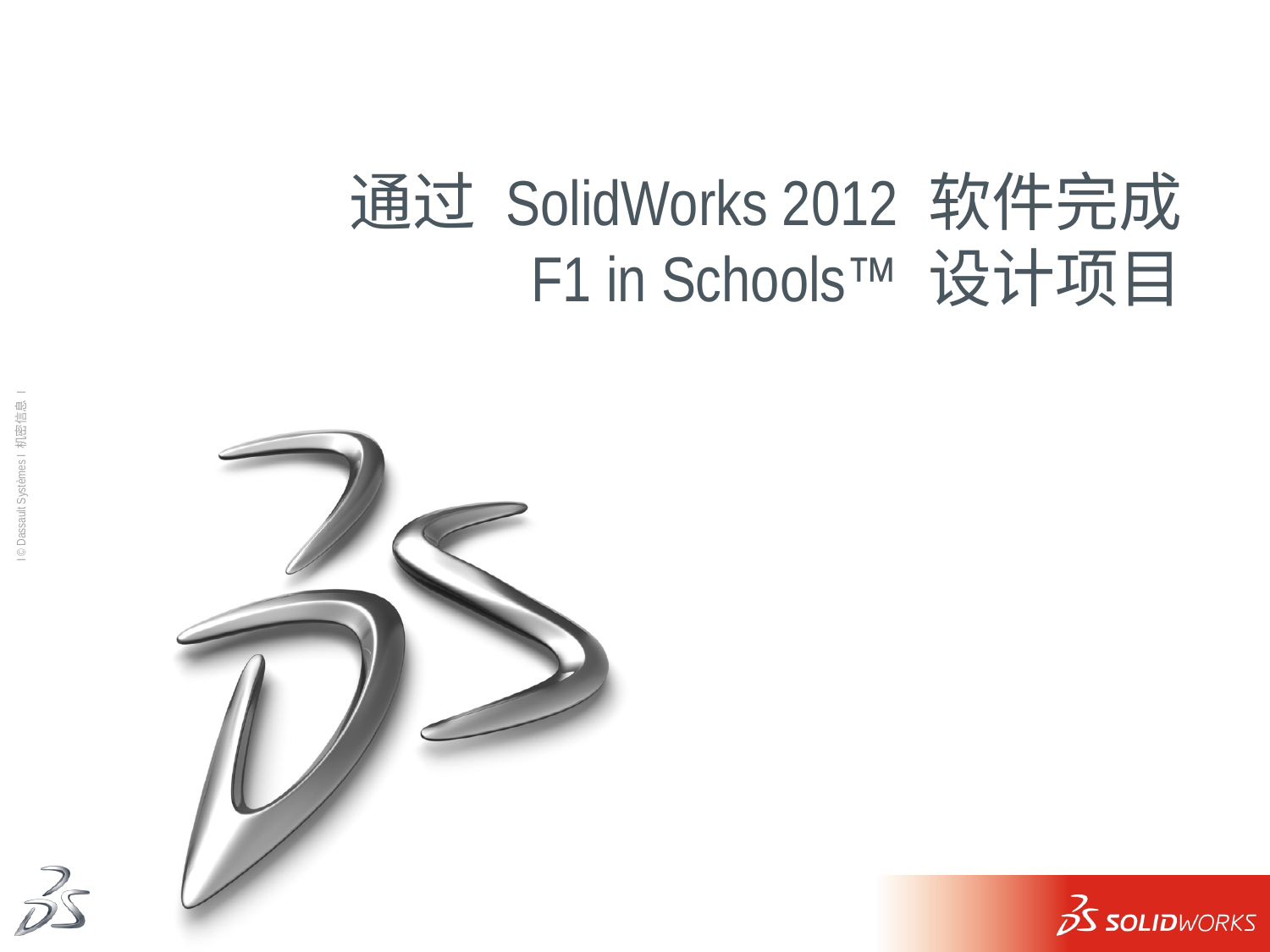

# 通过 SolidWorks 2012 软件完成 F1 in Schools™ 设计项目